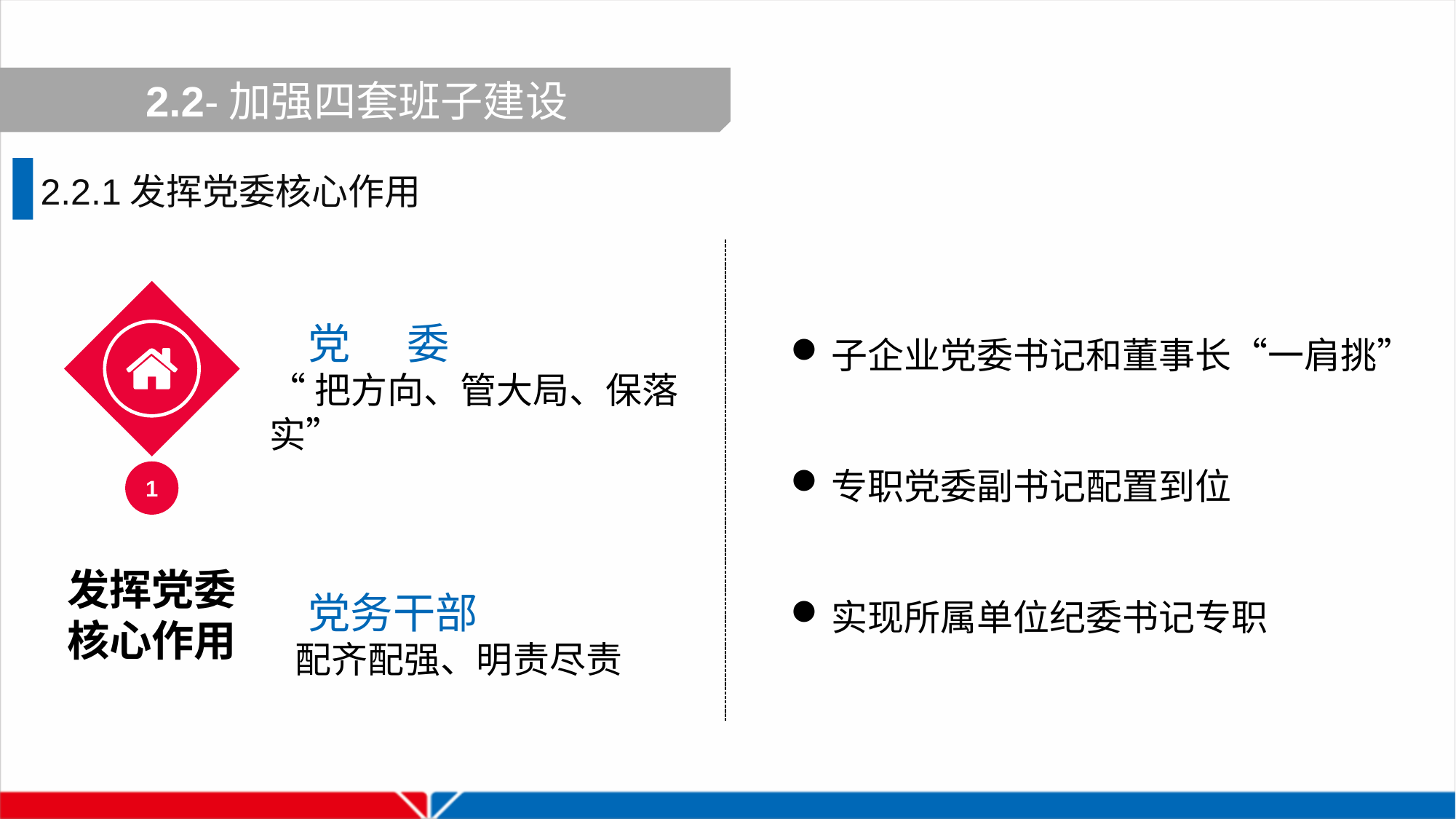

2.2-加强四套班子建设

2.2.1发挥党委核心作用

子企业党委书记和董事长“一肩挑”

专职党委副书记配置到位

实现所属单位纪委书记专职
   党      委
“把方向、管大局、保落实”

   党务干部
  配齐配强、明责尽责

1
发挥党委
核心作用